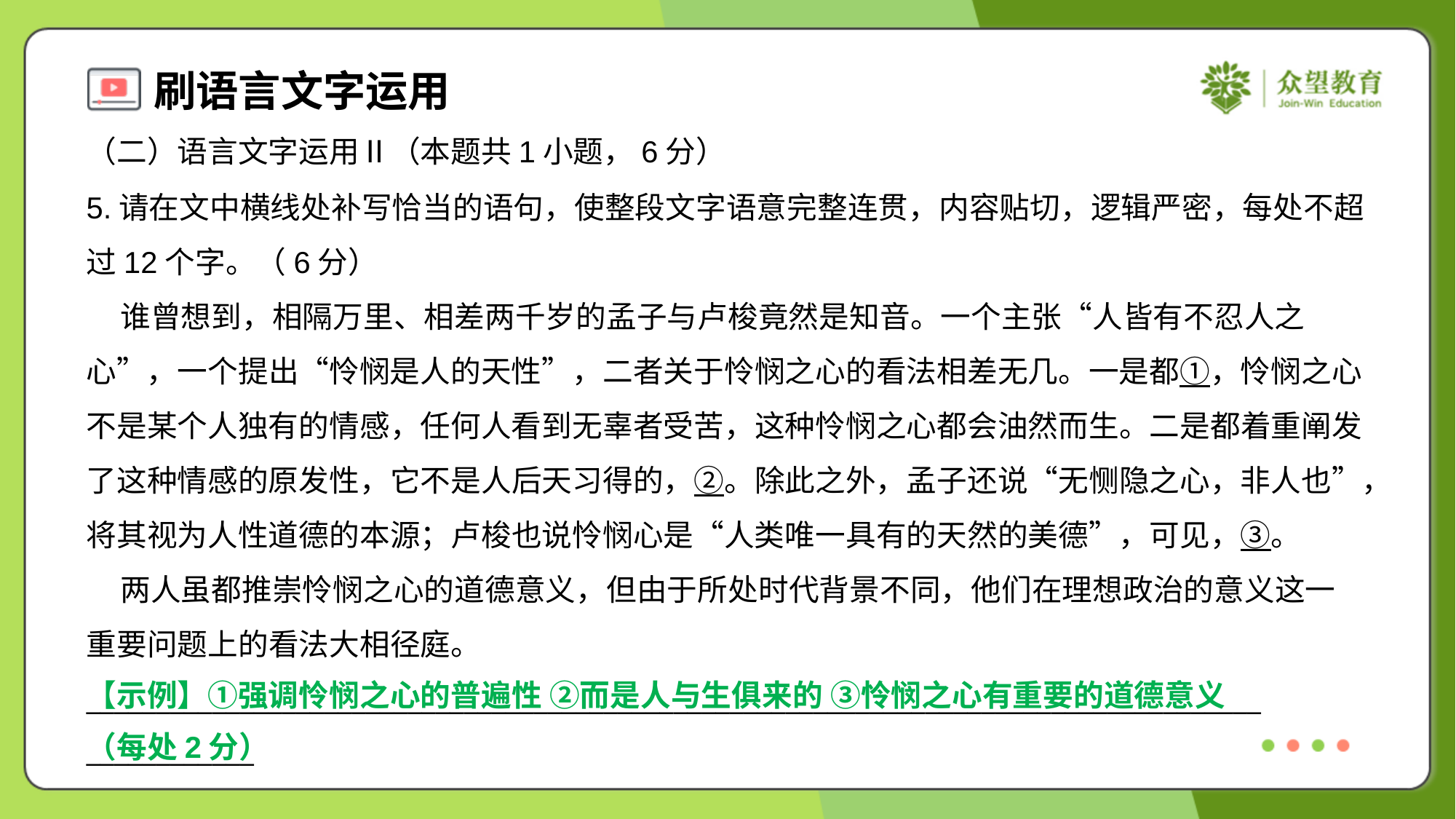

（二）语言文字运用Ⅱ（本题共1小题，6分）
5.请在文中横线处补写恰当的语句，使整段文字语意完整连贯，内容贴切，逻辑严密，每处不超
过12个字。（6分）
    谁曾想到，相隔万里、相差两千岁的孟子与卢梭竟然是知音。一个主张“人皆有不忍人之
心”，一个提出“怜悯是人的天性”，二者关于怜悯之心的看法相差无几。一是都①，怜悯之心
不是某个人独有的情感，任何人看到无辜者受苦，这种怜悯之心都会油然而生。二是都着重阐发
了这种情感的原发性，它不是人后天习得的，②。除此之外，孟子还说“无恻隐之心，非人也”，
将其视为人性道德的本源；卢梭也说怜悯心是“人类唯一具有的天然的美德”，可见，③。
    两人虽都推崇怜悯之心的道德意义，但由于所处时代背景不同，他们在理想政治的意义这一
重要问题上的看法大相径庭。
____________________________________________________________________________________
____________
【示例】①强调怜悯之心的普遍性 ②而是人与生俱来的 ③怜悯之心有重要的道德意义
（每处2分）